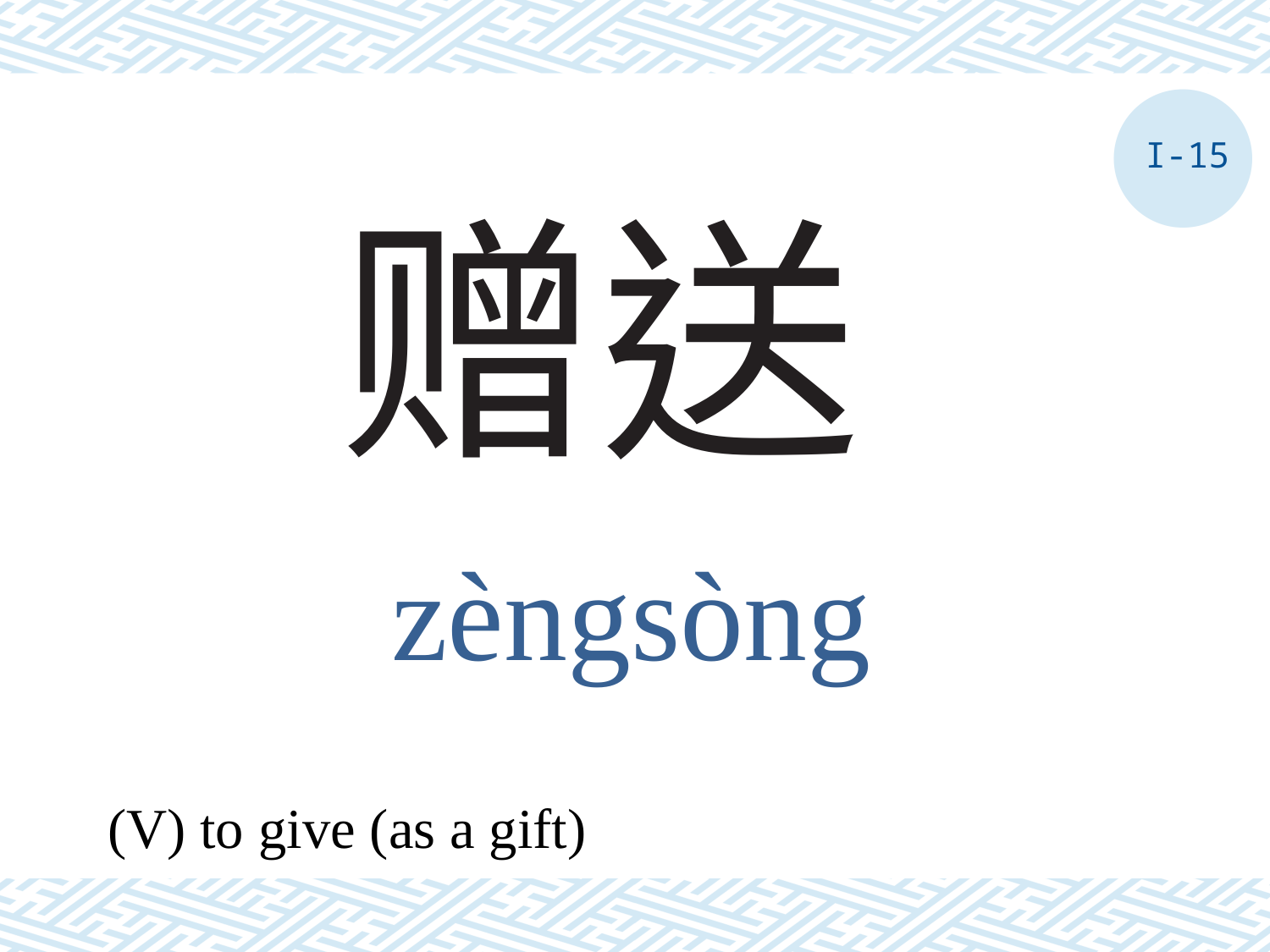

I-15

# 赠送
zèngsòng
(V) to give (as a gift)